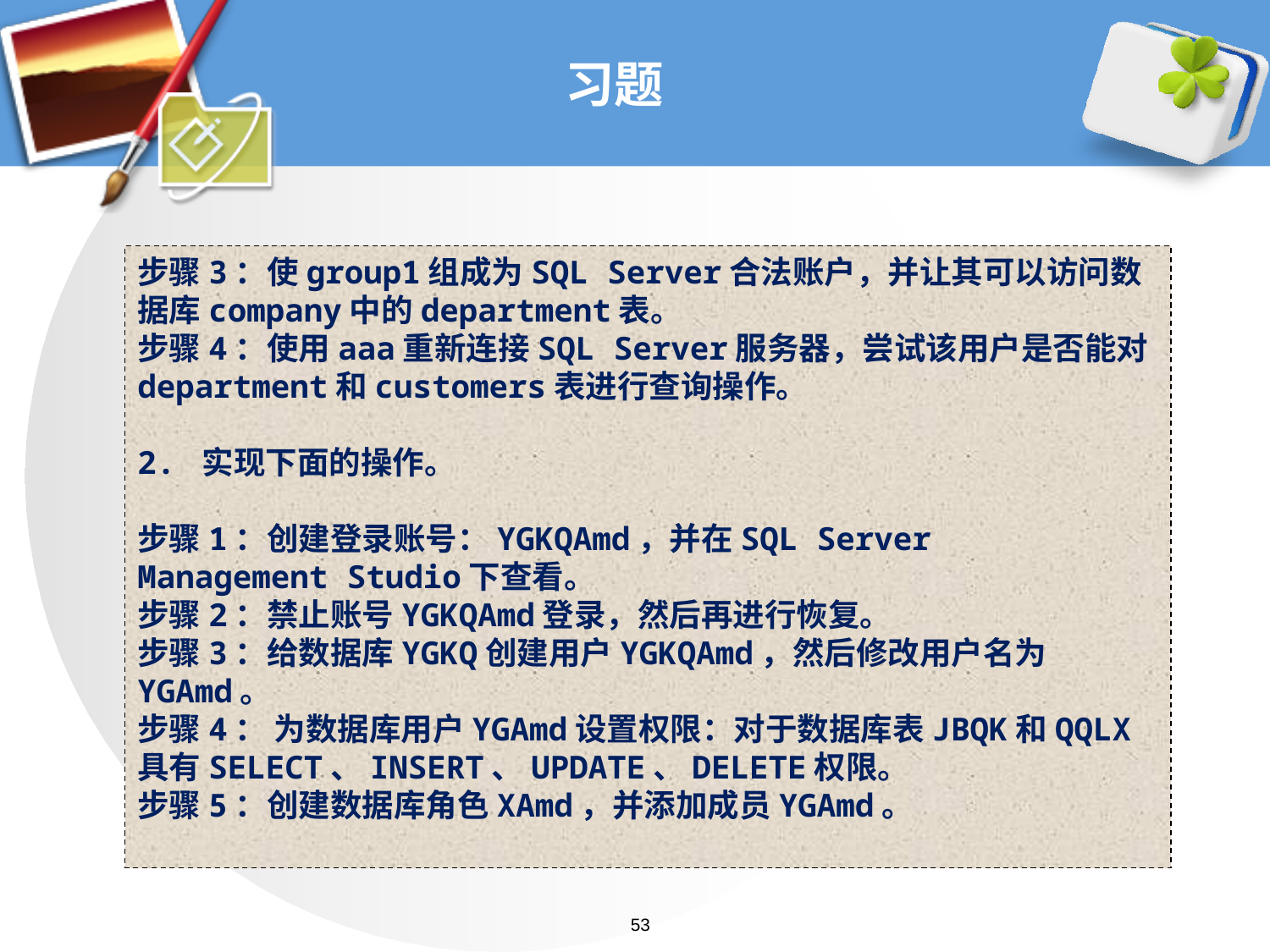

# 习题
步骤3：使group1组成为SQL Server合法账户，并让其可以访问数据库company中的department表。
步骤4：使用aaa重新连接SQL Server服务器，尝试该用户是否能对department和customers表进行查询操作。

2. 实现下面的操作。

步骤1：创建登录账号：YGKQAmd，并在SQL Server   Management Studio下查看。
步骤2：禁止账号YGKQAmd登录，然后再进行恢复。
步骤3：给数据库YGKQ创建用户YGKQAmd，然后修改用户名为YGAmd。
步骤4： 为数据库用户YGAmd设置权限：对于数据库表JBQK和QQLX具有SELECT、INSERT、UPDATE、DELETE权限。
步骤5：创建数据库角色XAmd，并添加成员YGAmd。

53